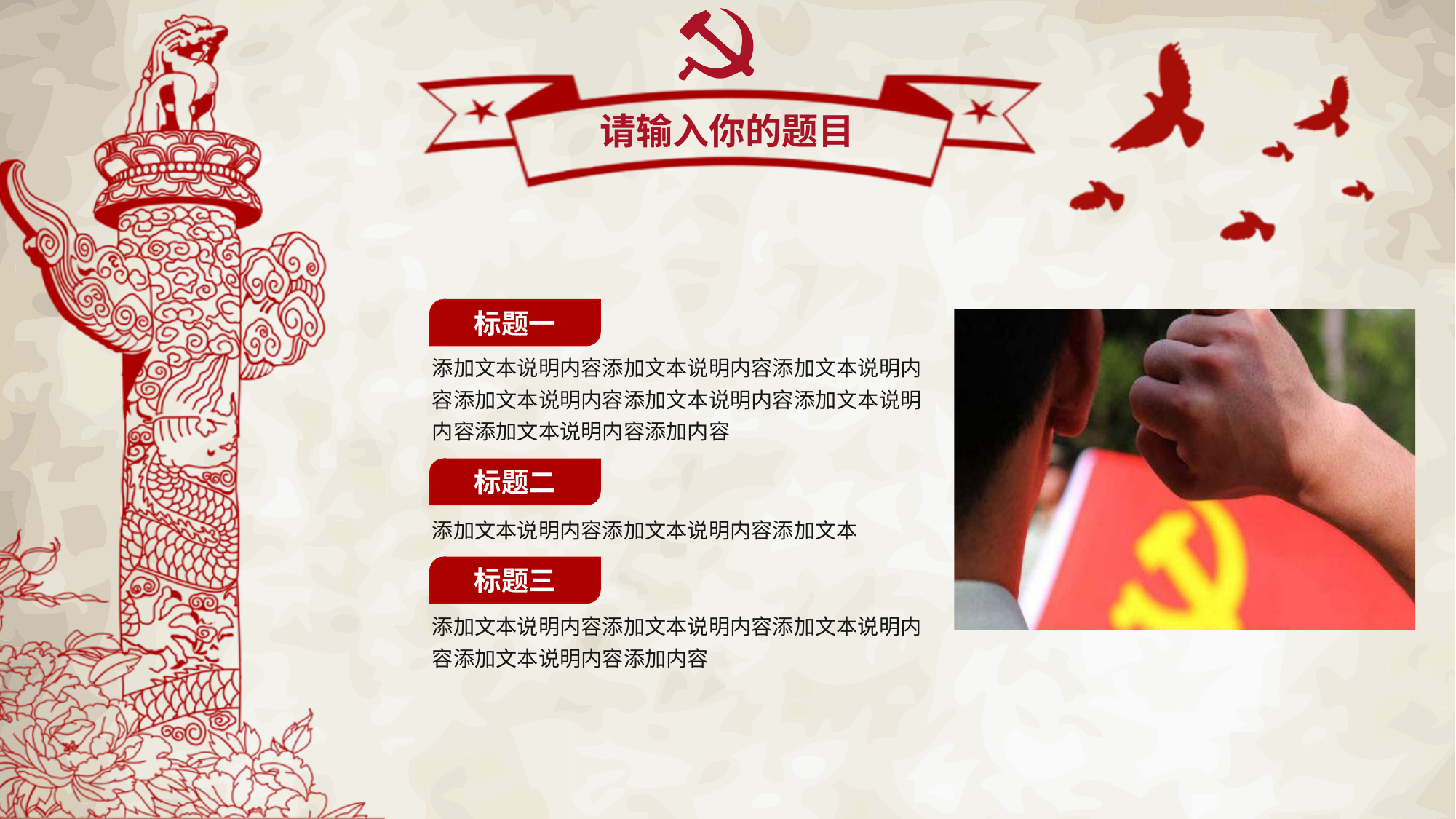

标题一

添加文本说明内容添加文本说明内容添加文本说明内容添加文本说明内容添加文本说明内容添加文本说明内容添加文本说明内容添加内容
标题二
添加文本说明内容添加文本说明内容添加文本
标题三
添加文本说明内容添加文本说明内容添加文本说明内容添加文本说明内容添加内容